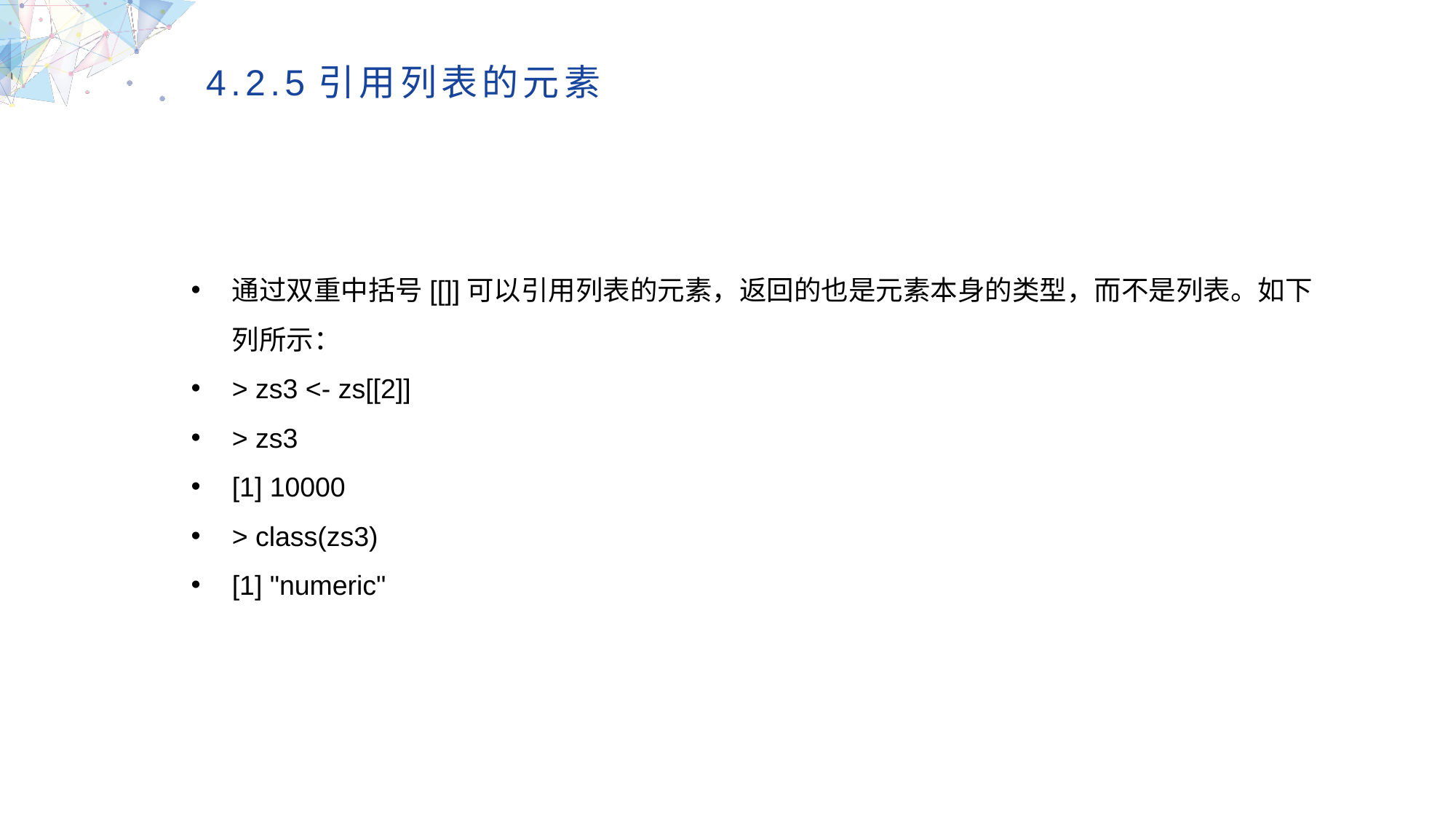

4.2.5引用列表的元素
通过双重中括号[[]]可以引用列表的元素，返回的也是元素本身的类型，而不是列表。如下列所示：
> zs3 <- zs[[2]]
> zs3
[1] 10000
> class(zs3)
[1] "numeric"

MULTIPURPOSE PRESENTATION TEMPLATE | UNIQUE DESIGN
Welcome Message
Please replace text, click add relevant headline, modify the text content, also can copy your content to this directly. Please replace text, click add relevant headline, modify the text content, also can copy your content to this directly.